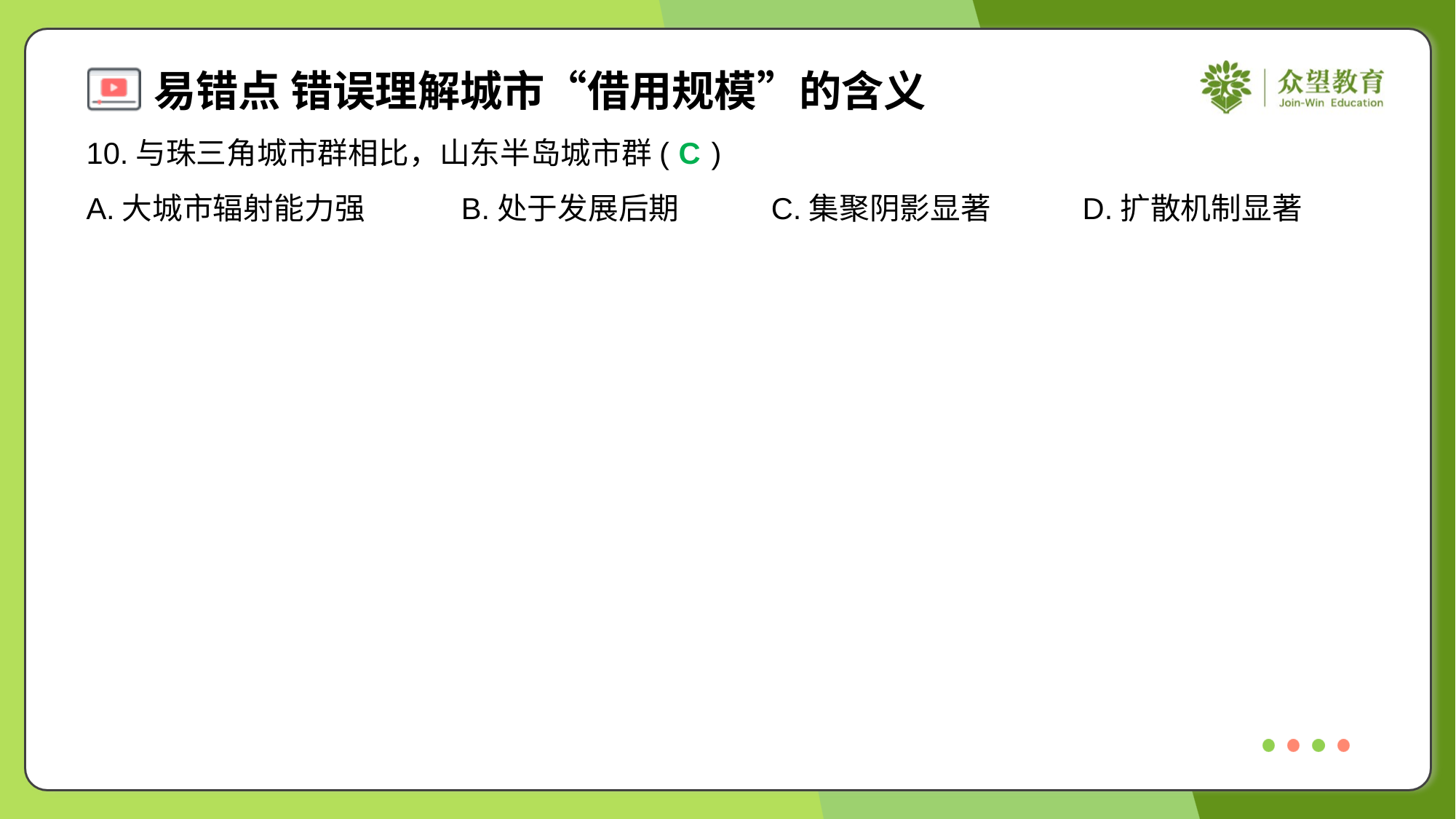

10.与珠三角城市群相比，山东半岛城市群(     )
C
A.大城市辐射能力强	B.处于发展后期	C.集聚阴影显著	D.扩散机制显著